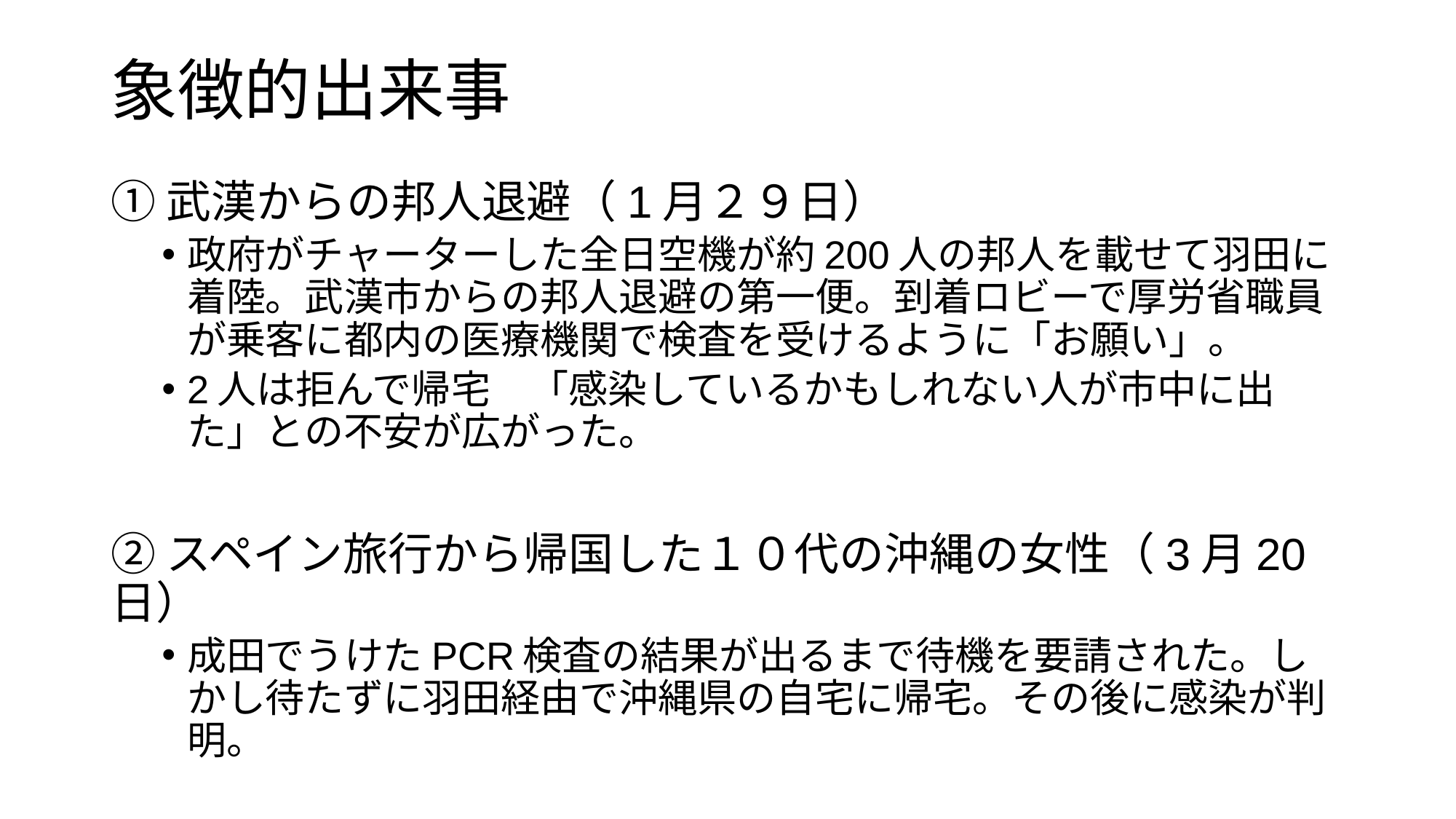

# 象徴的出来事
①武漢からの邦人退避（1月２９日）
政府がチャーターした全日空機が約200人の邦人を載せて羽田に着陸。武漢市からの邦人退避の第一便。到着ロビーで厚労省職員が乗客に都内の医療機関で検査を受けるように「お願い」。
2人は拒んで帰宅　「感染しているかもしれない人が市中に出た」との不安が広がった。

②スペイン旅行から帰国した１０代の沖縄の女性（3月20日）
成田でうけたPCR検査の結果が出るまで待機を要請された。しかし待たずに羽田経由で沖縄県の自宅に帰宅。その後に感染が判明。